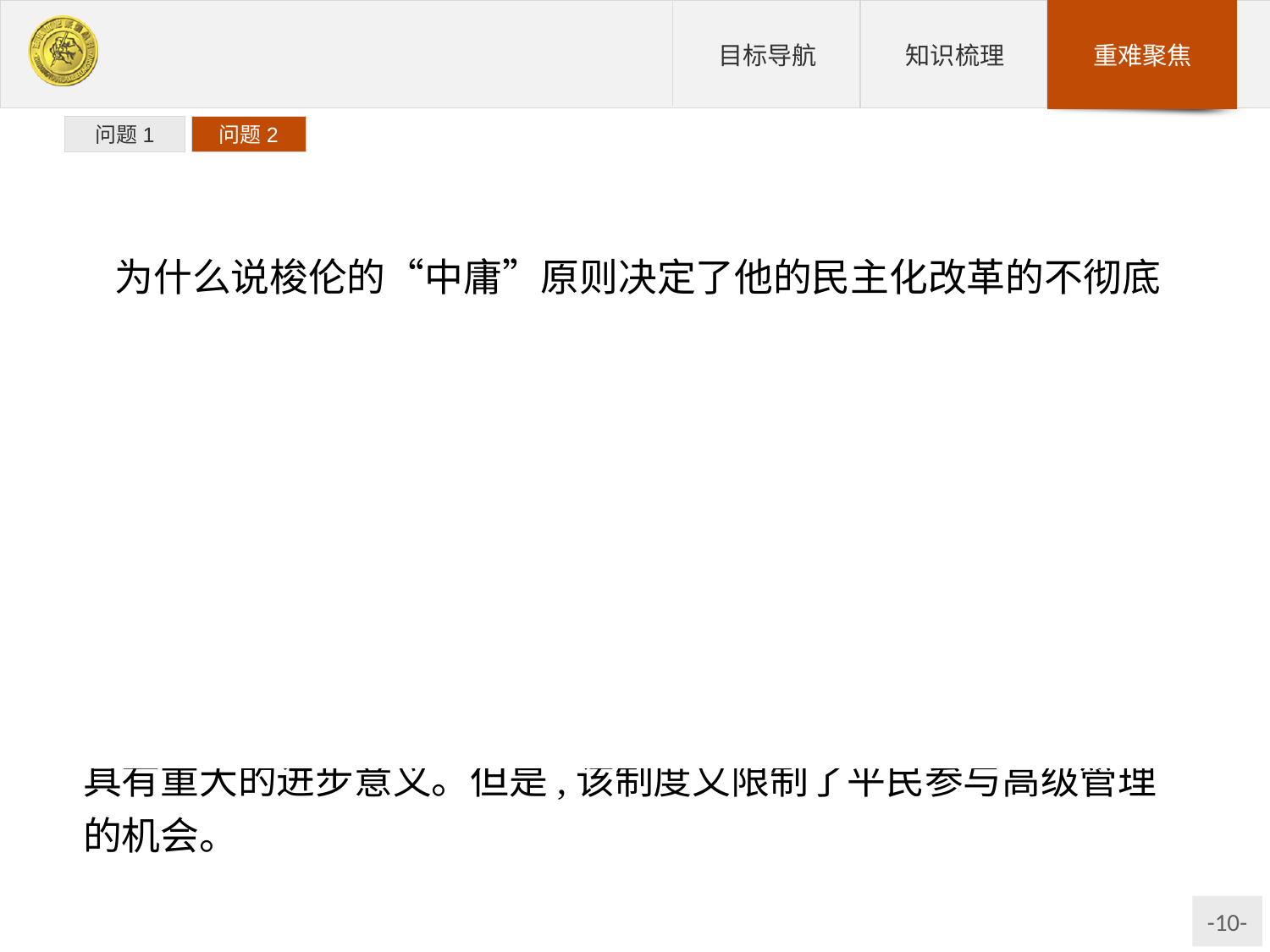

问题1
问题2
为什么说梭伦的“中庸”原则决定了他的民主化改革的不彻底性?
(1)梭伦颁布“解负令”,废除债务奴隶制,限制贵族的土地兼并。下层平民从这一改革措施中得到了很多实惠,不少因欠债为奴的平民重新获得土地和人身自由。但是,梭伦也对贵族做了一些让步,允许贵族保留祖传的地产,使贵族得以继续保持优越的经济地位。
(2)梭伦实行财产等级制度,打破了贵族依据血缘门第的世袭特权垄断政权的局面,为非贵族出身的公民开辟了参政议政的道路,具有重大的进步意义。但是,该制度又限制了平民参与高级管理的机会。